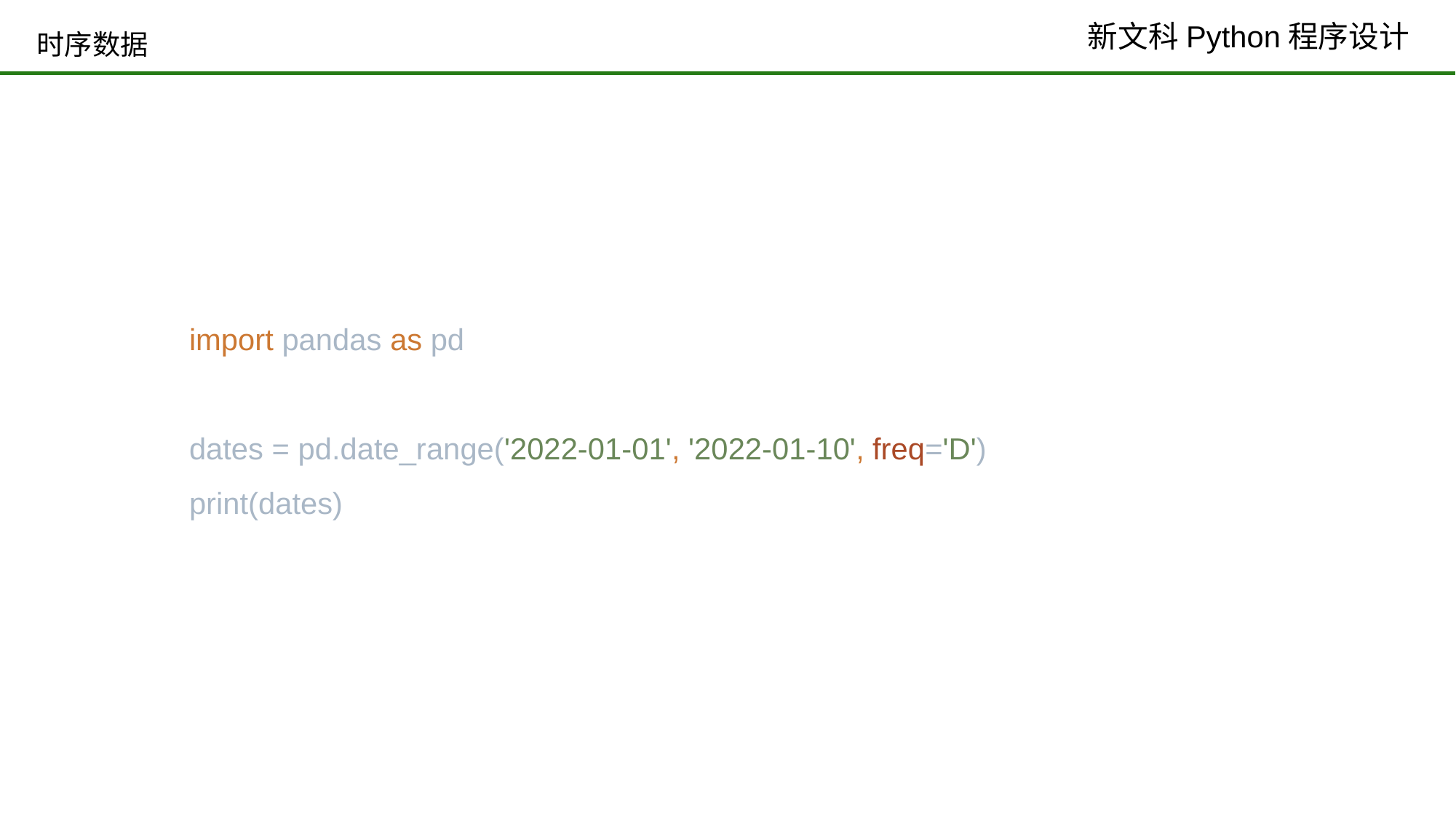

# 时序数据
import pandas as pd
dates = pd.date_range('2022-01-01', '2022-01-10', freq='D')
print(dates)